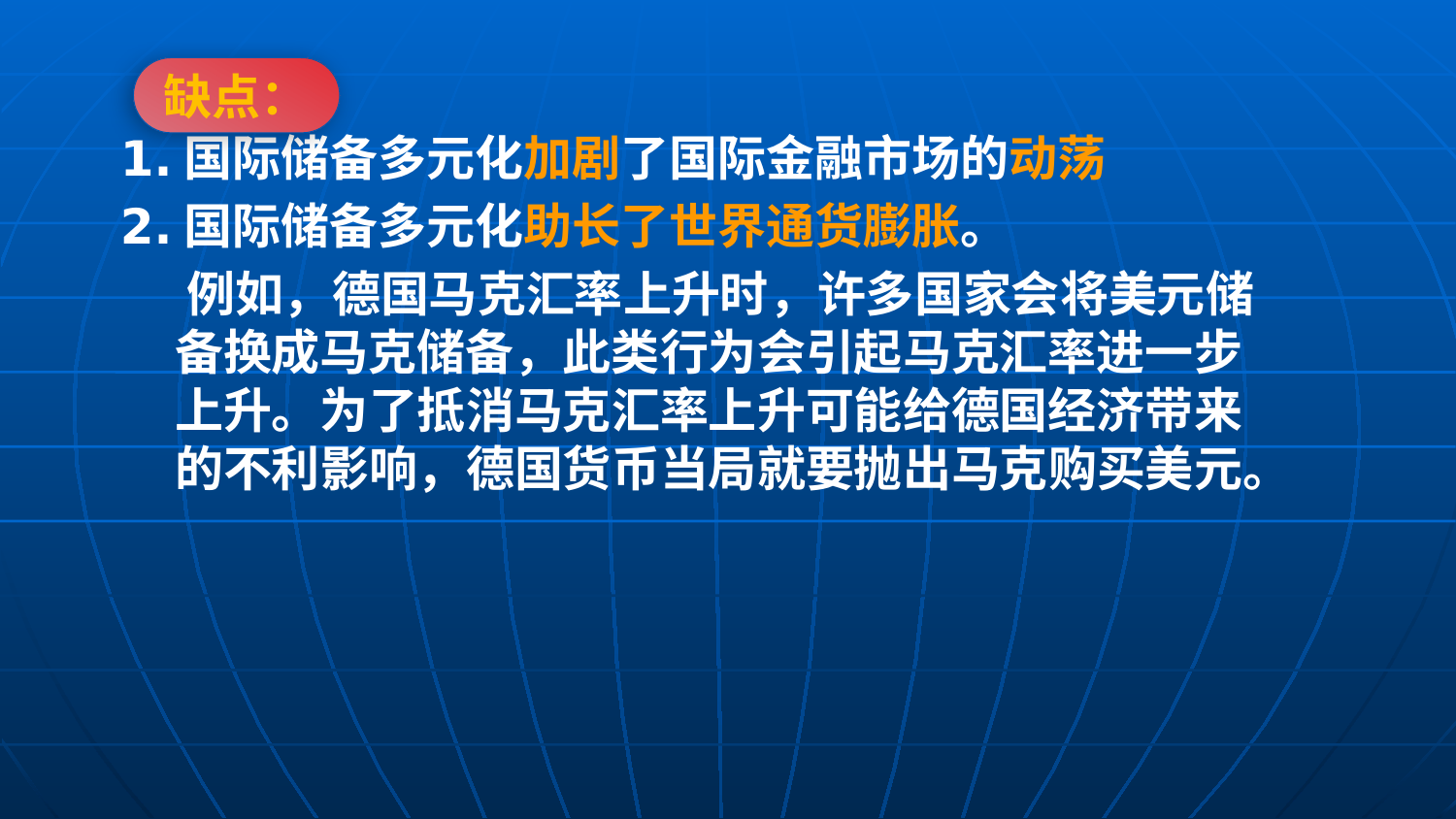

1.国际储备多元化加剧了国际金融市场的动荡
2.国际储备多元化助长了世界通货膨胀。
     例如，德国马克汇率上升时，许多国家会将美元储备换成马克储备，此类行为会引起马克汇率进一步上升。为了抵消马克汇率上升可能给德国经济带来的不利影响，德国货币当局就要抛出马克购买美元。
缺点：